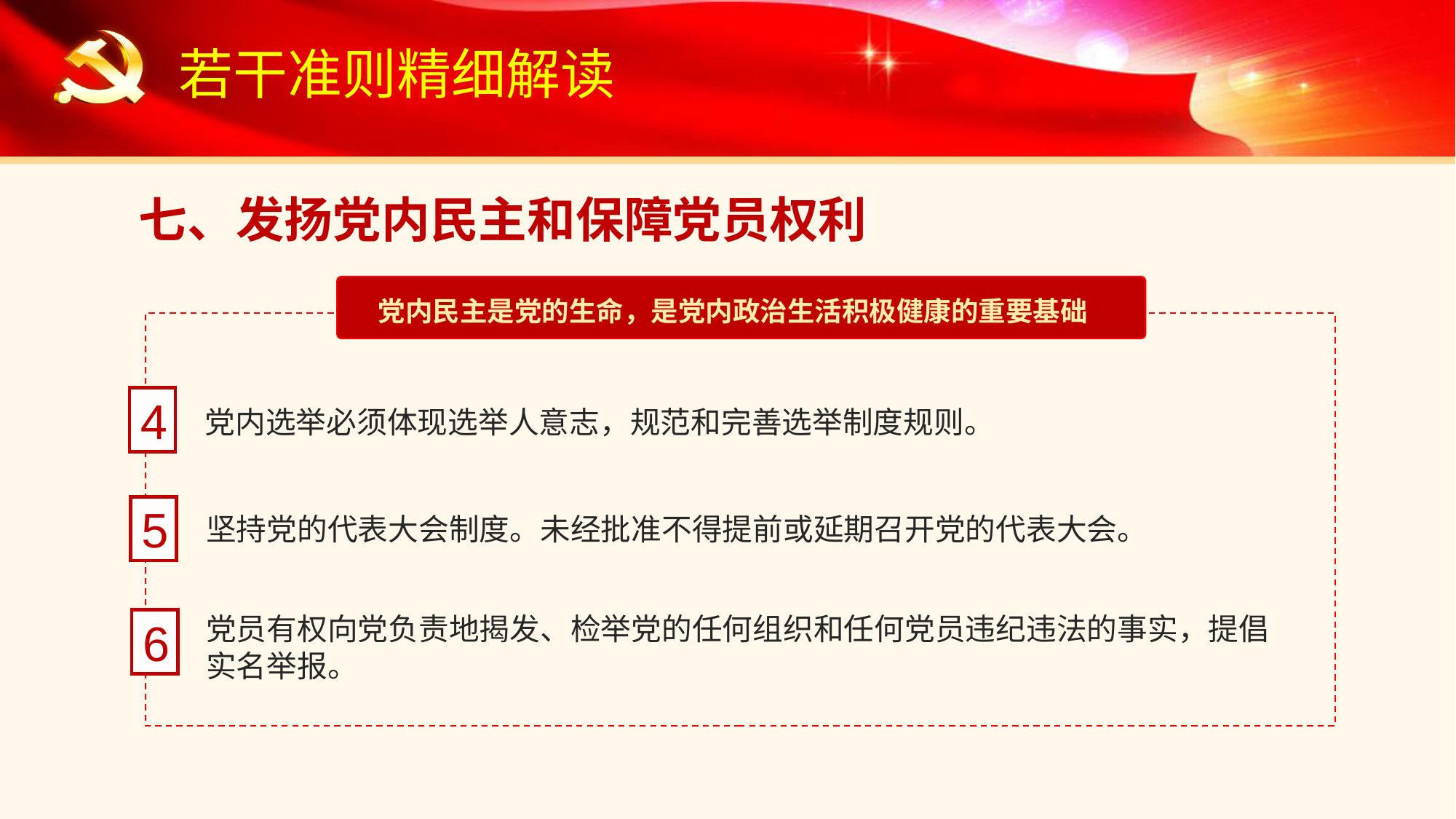

若干准则精细解读
七、发扬党内民主和保障党员权利

党内民主是党的生命，是党内政治生活积极健康的重要基础

4
党内选举必须体现选举人意志，规范和完善选举制度规则。
5
坚持党的代表大会制度。未经批准不得提前或延期召开党的代表大会。
党员有权向党负责地揭发、检举党的任何组织和任何党员违纪违法的事实，提倡实名举报。
6